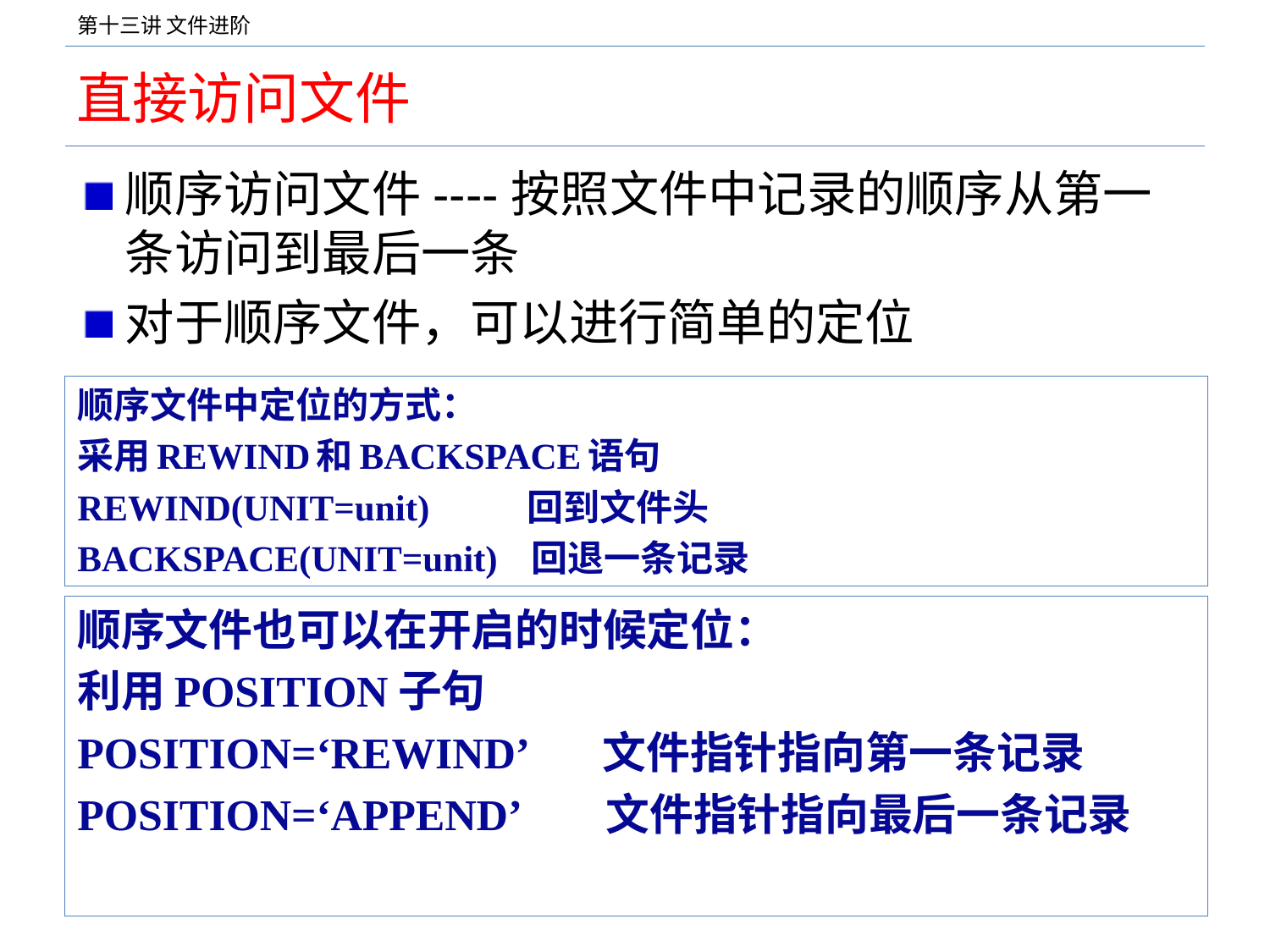

# 直接访问文件
顺序访问文件----按照文件中记录的顺序从第一条访问到最后一条
对于顺序文件，可以进行简单的定位

顺序文件中定位的方式：
采用REWIND和BACKSPACE语句
REWIND(UNIT=unit)          回到文件头
BACKSPACE(UNIT=unit)   回退一条记录
顺序文件也可以在开启的时候定位：
利用POSITION子句
POSITION=‘REWIND’      文件指针指向第一条记录
POSITION=‘APPEND’       文件指针指向最后一条记录